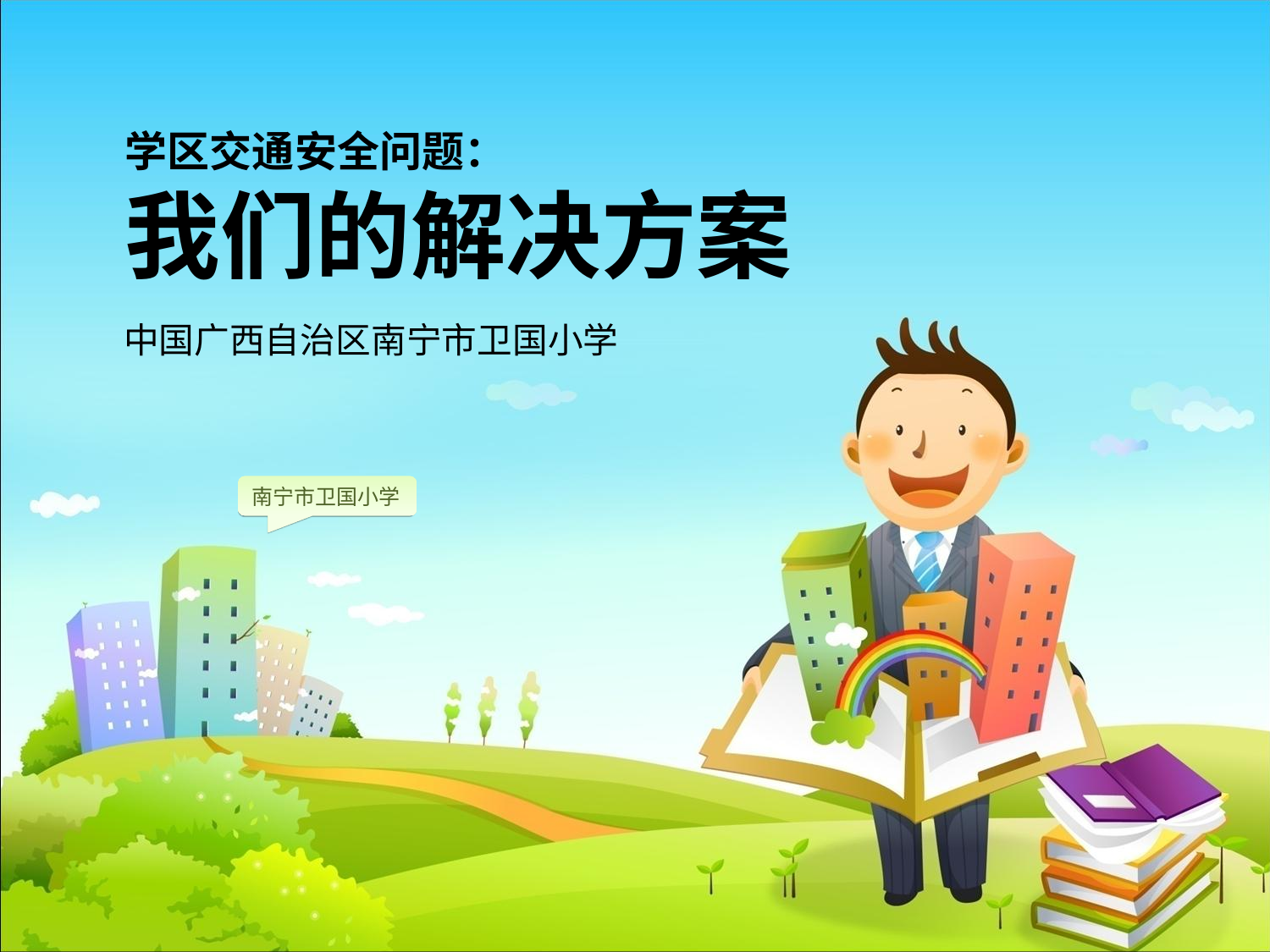

学区交通安全问题：
我们的解决方案
中国广西自治区南宁市卫国小学

南宁市卫国小学